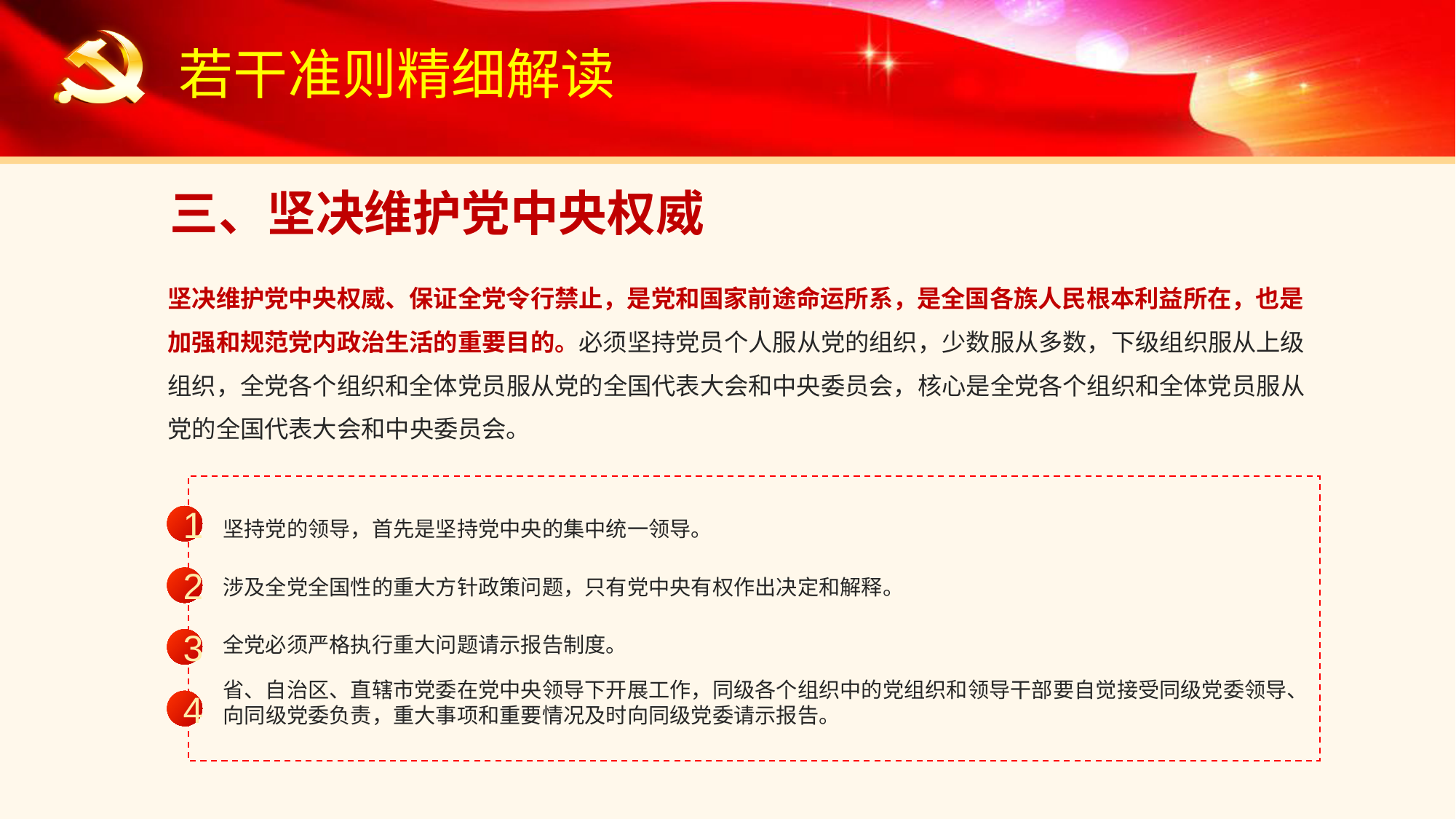

若干准则精细解读
三、坚决维护党中央权威
坚决维护党中央权威、保证全党令行禁止，是党和国家前途命运所系，是全国各族人民根本利益所在，也是加强和规范党内政治生活的重要目的。必须坚持党员个人服从党的组织，少数服从多数，下级组织服从上级组织，全党各个组织和全体党员服从党的全国代表大会和中央委员会，核心是全党各个组织和全体党员服从党的全国代表大会和中央委员会。

坚持党的领导，首先是坚持党中央的集中统一领导。
1
涉及全党全国性的重大方针政策问题，只有党中央有权作出决定和解释。
2
全党必须严格执行重大问题请示报告制度。
3
省、自治区、直辖市党委在党中央领导下开展工作，同级各个组织中的党组织和领导干部要自觉接受同级党委领导、向同级党委负责，重大事项和重要情况及时向同级党委请示报告。
4